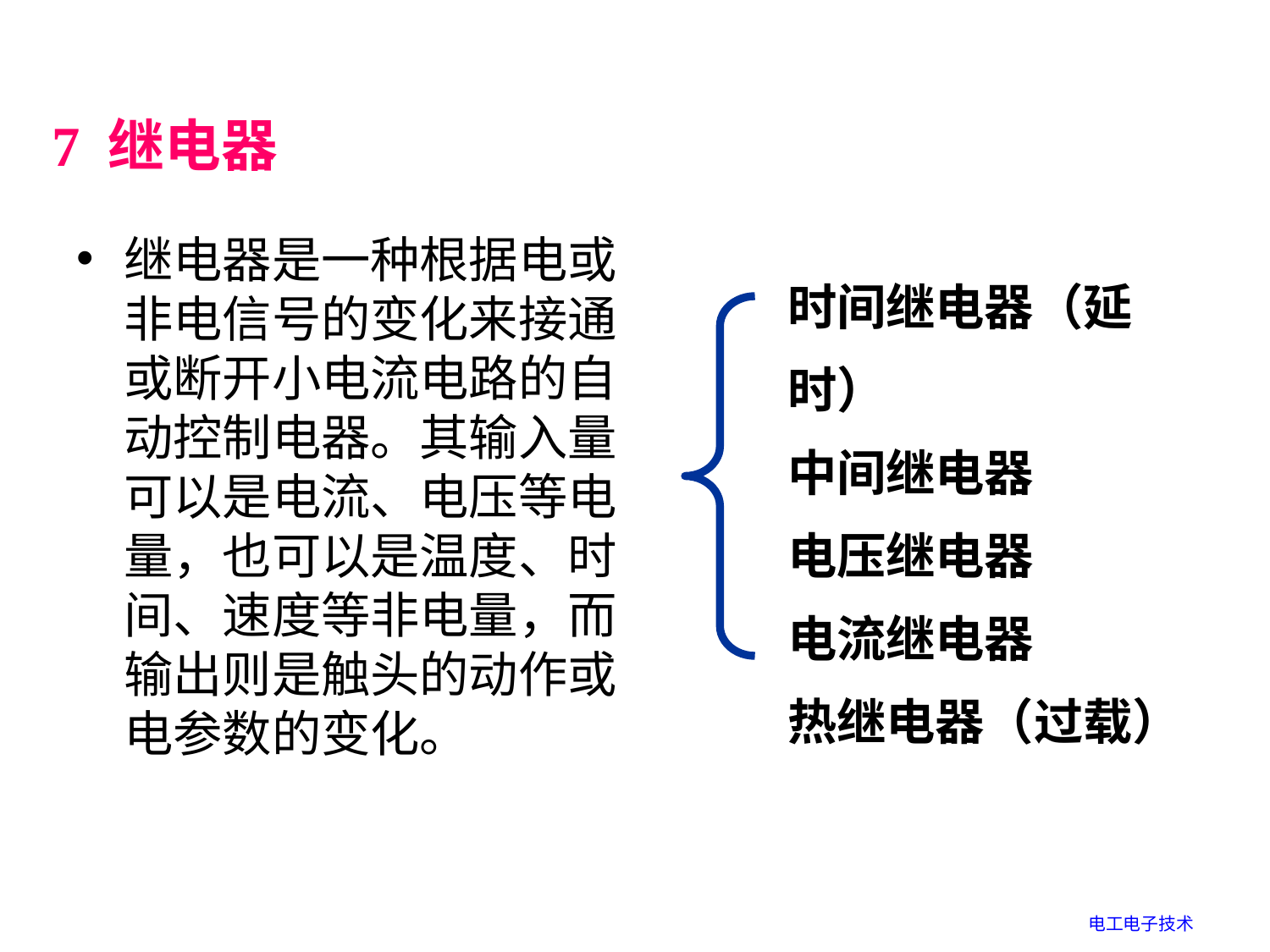

7 继电器
继电器是一种根据电或非电信号的变化来接通或断开小电流电路的自动控制电器。其输入量可以是电流、电压等电量，也可以是温度、时间、速度等非电量，而输出则是触头的动作或电参数的变化。
时间继电器（延时）
中间继电器
电压继电器
电流继电器
热继电器（过载）

电工电子技术